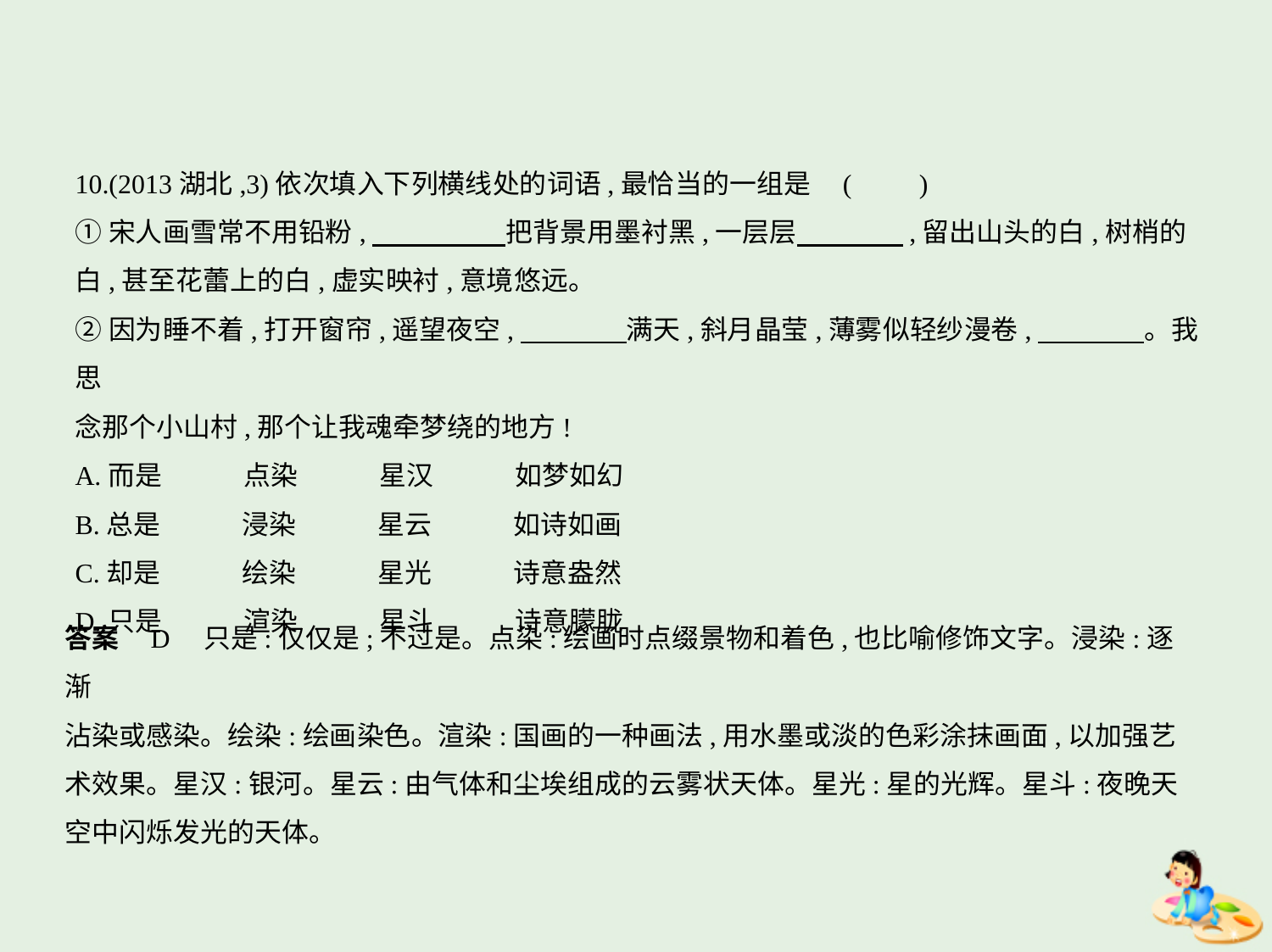

10.(2013湖北,3)依次填入下列横线处的词语,最恰当的一组是 (　　)
①宋人画雪常不用铅粉,　　　　    把背景用墨衬黑,一层层　　　    ,留出山头的白,树梢的
白,甚至花蕾上的白,虚实映衬,意境悠远。
②因为睡不着,打开窗帘,遥望夜空,　　　    满天,斜月晶莹,薄雾似轻纱漫卷,　　　    。我思
念那个小山村,那个让我魂牵梦绕的地方!
A.而是　　　点染　　　星汉　　　如梦如幻
B.总是　　　浸染　　　星云　　　如诗如画
C.却是　　　绘染　　　星光　　　诗意盎然
D.只是　　　渲染　　　星斗　　　诗意朦胧
答案    D　只是:仅仅是;不过是。点染:绘画时点缀景物和着色,也比喻修饰文字。浸染:逐渐
沾染或感染。绘染:绘画染色。渲染:国画的一种画法,用水墨或淡的色彩涂抹画面,以加强艺
术效果。星汉:银河。星云:由气体和尘埃组成的云雾状天体。星光:星的光辉。星斗:夜晚天
空中闪烁发光的天体。